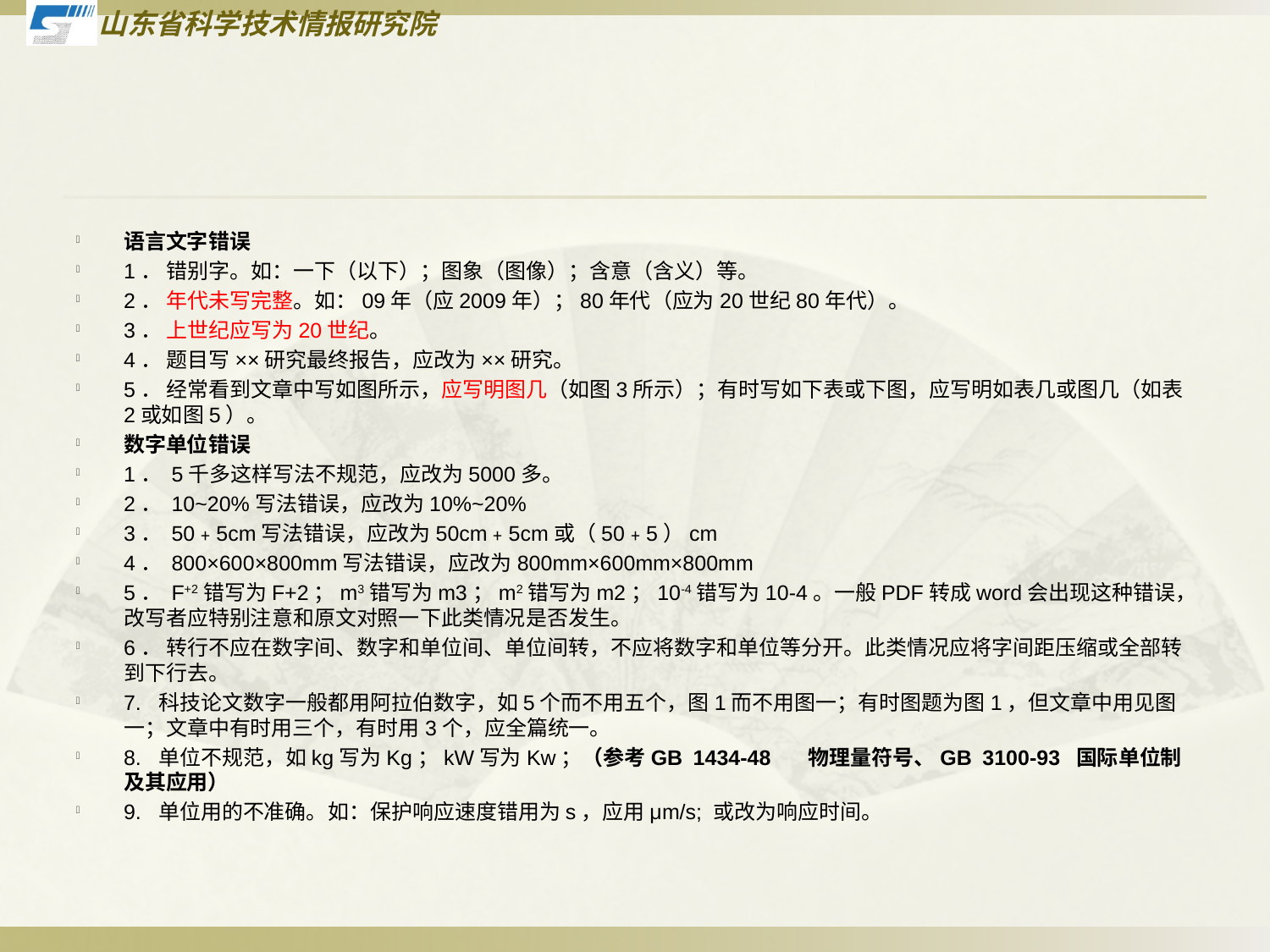

#
语言文字错误
1． 错别字。如：一下（以下）；图象（图像）；含意（含义）等。
2． 年代未写完整。如：09年（应2009年）；80年代（应为20世纪80年代）。
3． 上世纪应写为20世纪。
4． 题目写××研究最终报告，应改为××研究。
5． 经常看到文章中写如图所示，应写明图几（如图3所示）；有时写如下表或下图，应写明如表几或图几（如表2或如图5）。
数字单位错误
1． 5千多这样写法不规范，应改为5000多。
2． 10~20%写法错误，应改为10%~20%
3． 50﹢5cm写法错误，应改为50cm﹢5cm或（50﹢5）cm
4． 800×600×800mm写法错误，应改为800mm×600mm×800mm
5． F+2错写为F+2；m3错写为m3；m2错写为m2；10-4错写为10-4。一般PDF转成word会出现这种错误，改写者应特别注意和原文对照一下此类情况是否发生。
6． 转行不应在数字间、数字和单位间、单位间转，不应将数字和单位等分开。此类情况应将字间距压缩或全部转到下行去。
7.  科技论文数字一般都用阿拉伯数字，如5个而不用五个，图1而不用图一；有时图题为图1，但文章中用见图一；文章中有时用三个，有时用3个，应全篇统一。
8.  单位不规范，如kg写为Kg；kW写为Kw；（参考GB 1434-48   物理量符号、GB 3100-93 国际单位制及其应用）
9.  单位用的不准确。如：保护响应速度错用为s，应用μm/s; 或改为响应时间。